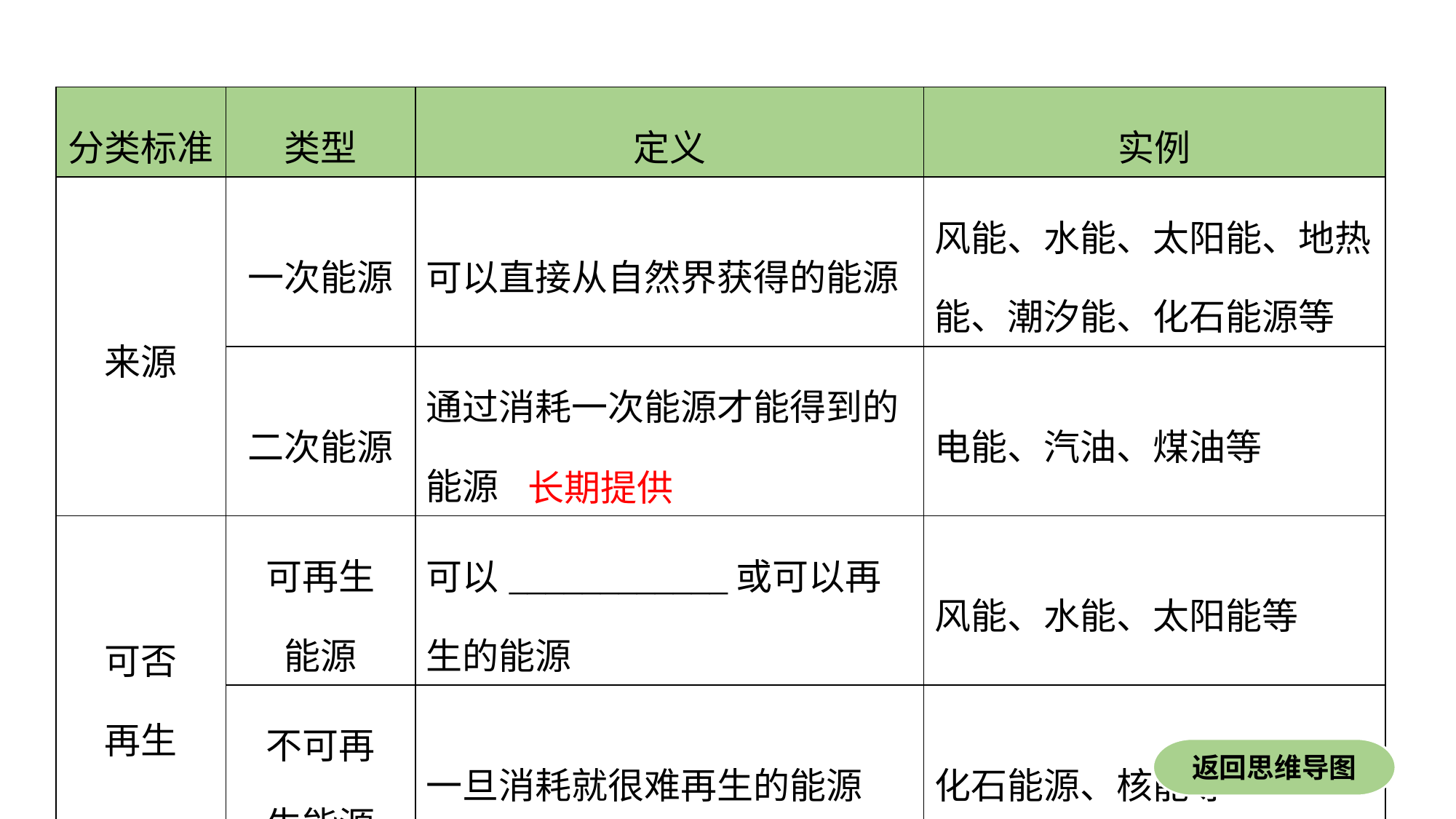

| 分类标准 | 类型 | 定义 | 实例 |
| --- | --- | --- | --- |
| 来源 | 一次能源 | 可以直接从自然界获得的能源 | 风能、水能、太阳能、地热能、潮汐能、化石能源等 |
|  | 二次能源 | 通过消耗一次能源才能得到的能源 | 电能、汽油、煤油等 |
| 可否 再生 | 可再生 能源 | 可以\_\_\_\_\_\_\_\_\_\_\_\_或可以再生的能源 | 风能、水能、太阳能等 |
|  | 不可再 生能源 | 一旦消耗就很难再生的能源 | 化石能源、核能等 |
长期提供
返回思维导图